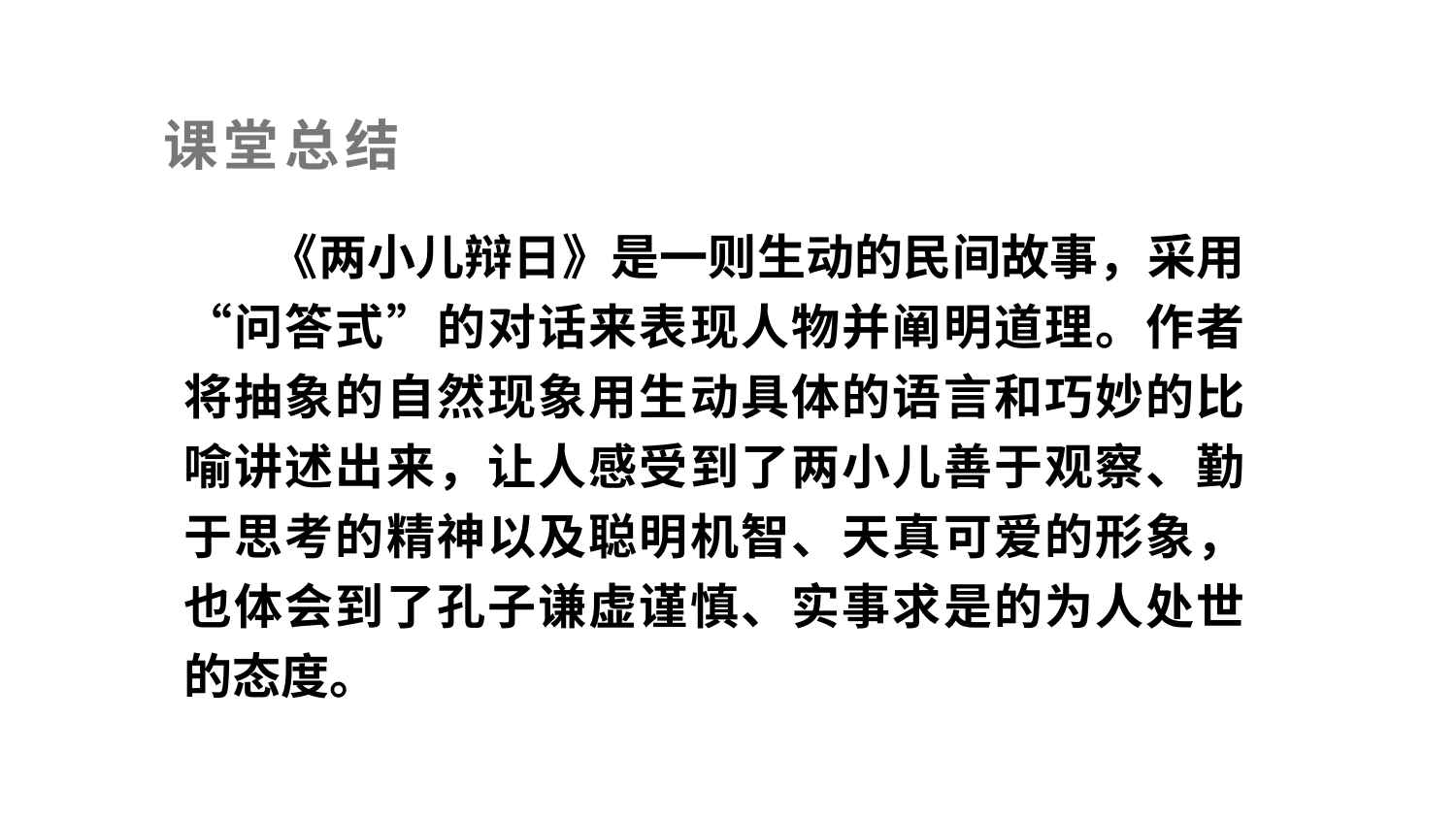

课堂总结
《两小儿辩日》是一则生动的民间故事，采用“问答式”的对话来表现人物并阐明道理。作者将抽象的自然现象用生动具体的语言和巧妙的比喻讲述出来，让人感受到了两小儿善于观察、勤于思考的精神以及聪明机智、天真可爱的形象，也体会到了孔子谦虚谨慎、实事求是的为人处世的态度。